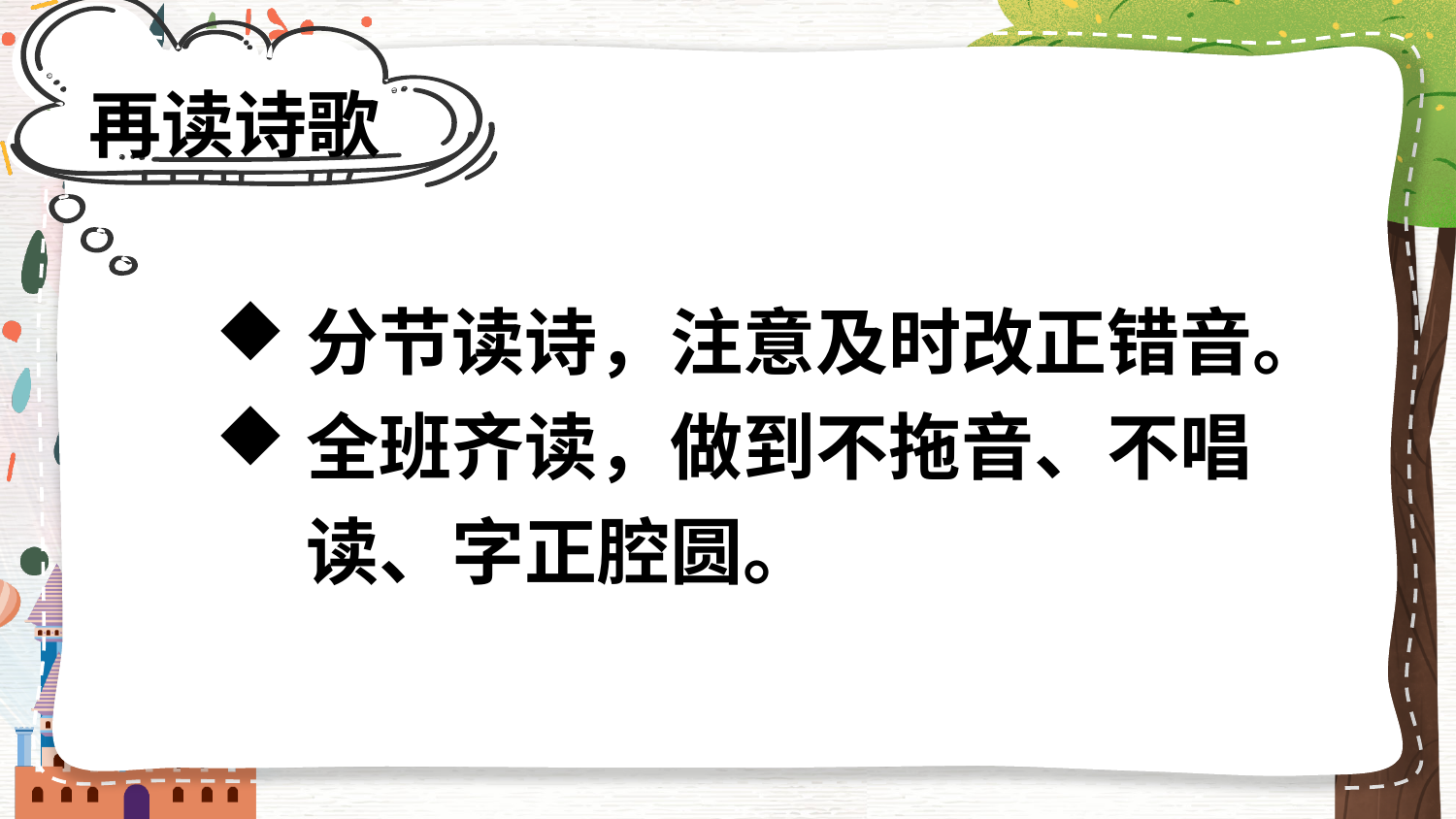

再读诗歌
分节读诗，注意及时改正错音。
全班齐读，做到不拖音、不唱读、字正腔圆。